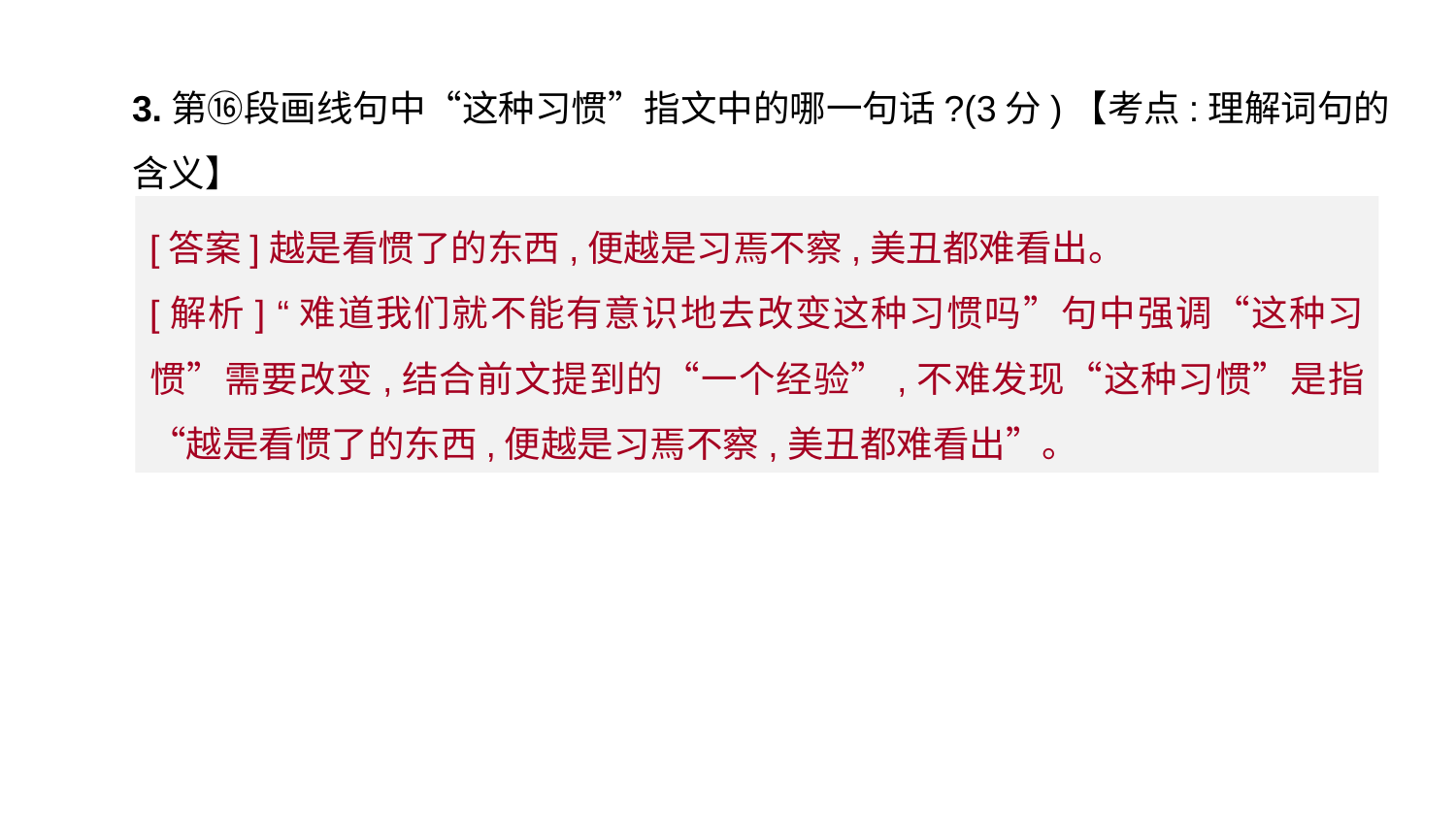

3.第⑯段画线句中“这种习惯”指文中的哪一句话?(3分)【考点:理解词句的含义】
[答案]越是看惯了的东西,便越是习焉不察,美丑都难看出。
[解析] “难道我们就不能有意识地去改变这种习惯吗”句中强调“这种习惯”需要改变,结合前文提到的“一个经验”,不难发现“这种习惯”是指“越是看惯了的东西,便越是习焉不察,美丑都难看出”。